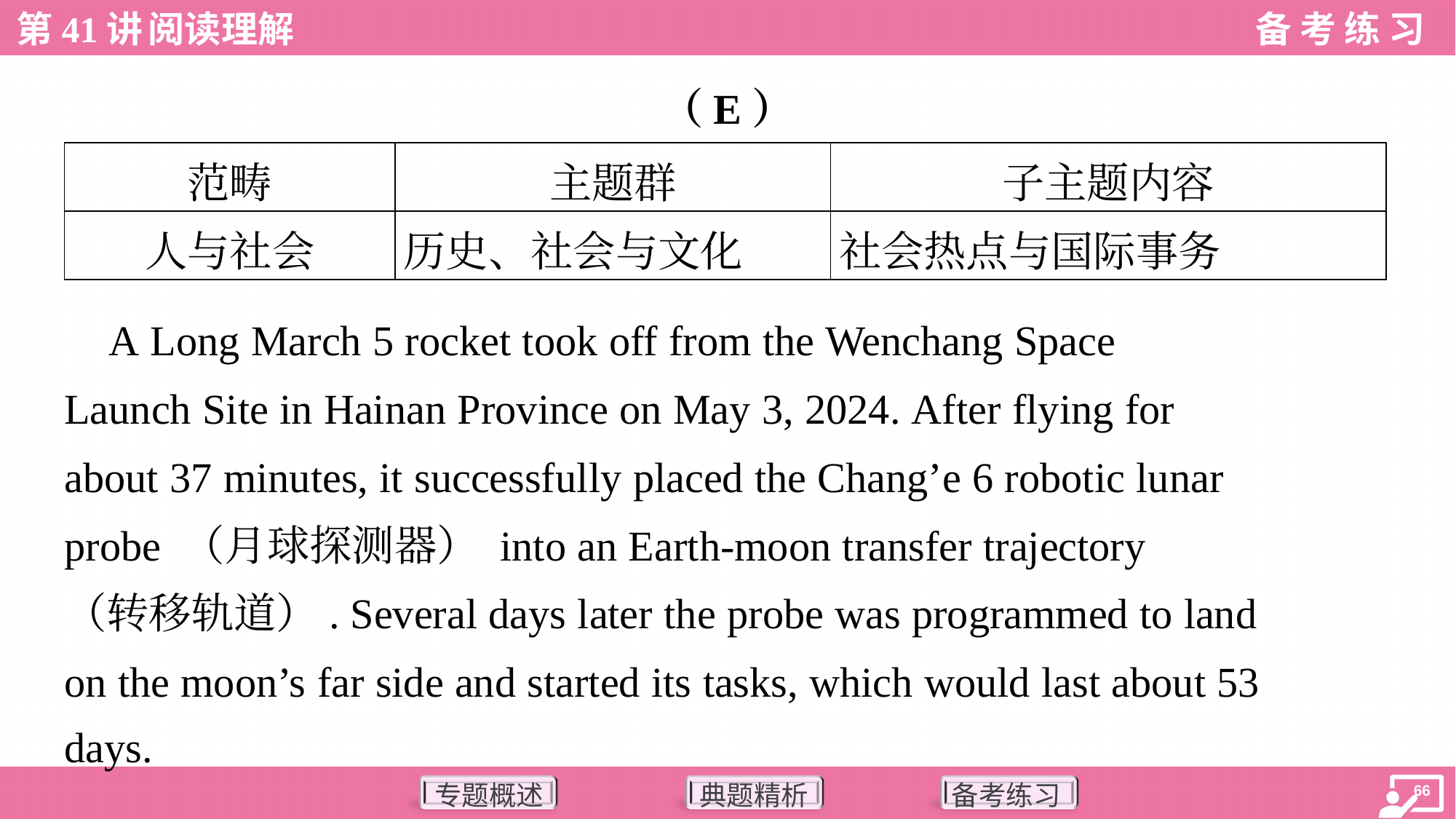

（E）
| 范畴 | 主题群 | 子主题内容 |
| --- | --- | --- |
| 人与社会 | 历史、社会与文化 | 社会热点与国际事务 |
    A Long March 5 rocket took off from the Wenchang Space
Launch Site in Hainan Province on May 3, 2024. After flying for
about 37 minutes, it successfully placed the Chang’e 6 robotic lunar
probe （月球探测器） into an Earth-moon transfer trajectory
（转移轨道）. Several days later the probe was programmed to land
on the moon’s far side and started its tasks, which would last about 53
days.